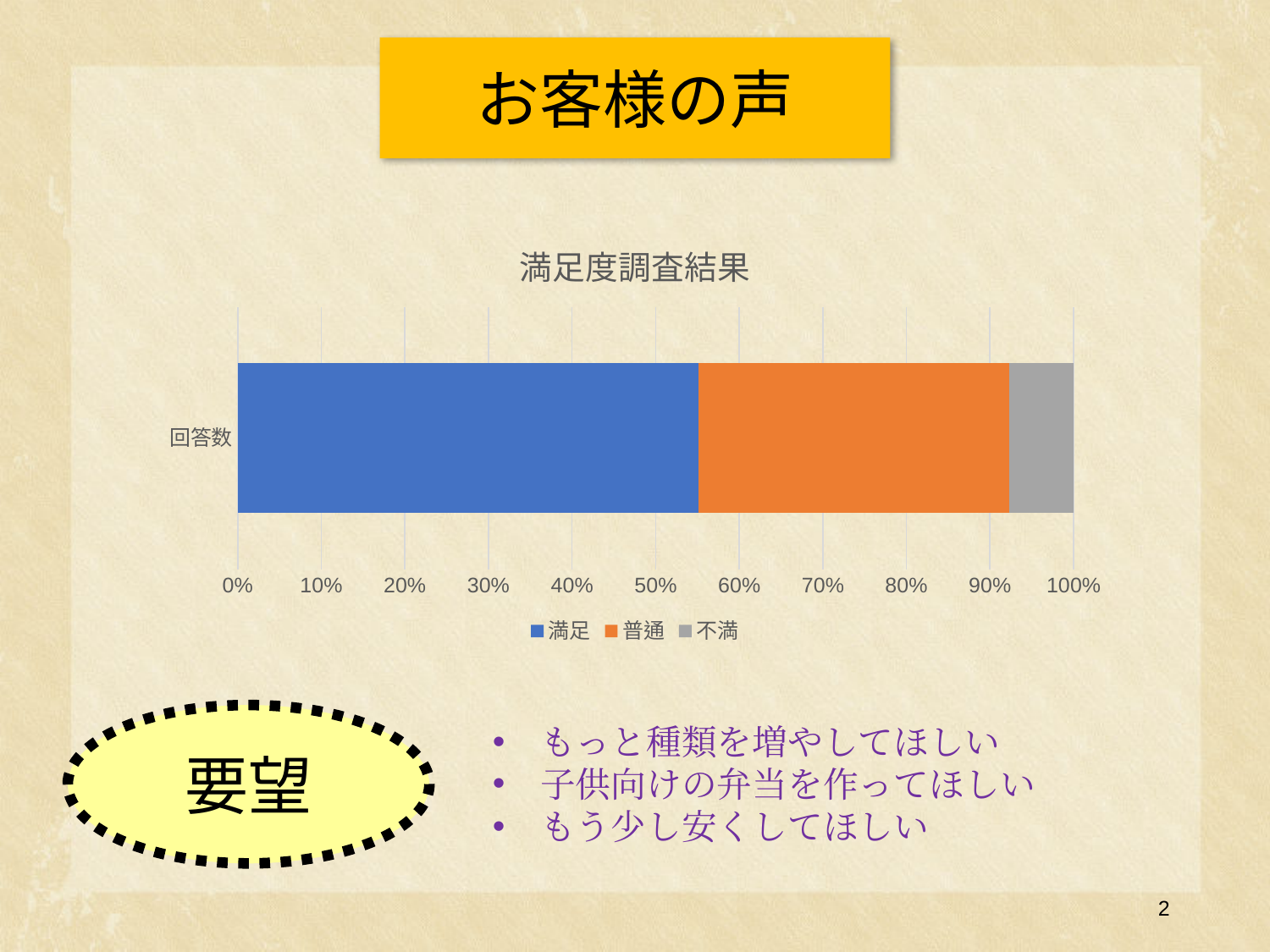

お客様の声

### Chart: 満足度調査結果

| Category | 満足 | 普通 | 不満 |
|---|---|---|---|
| 回答数 | 463.0 | 312.0 | 65.0 |
要望
もっと種類を増やしてほしい
子供向けの弁当を作ってほしい
もう少し安くしてほしい
2